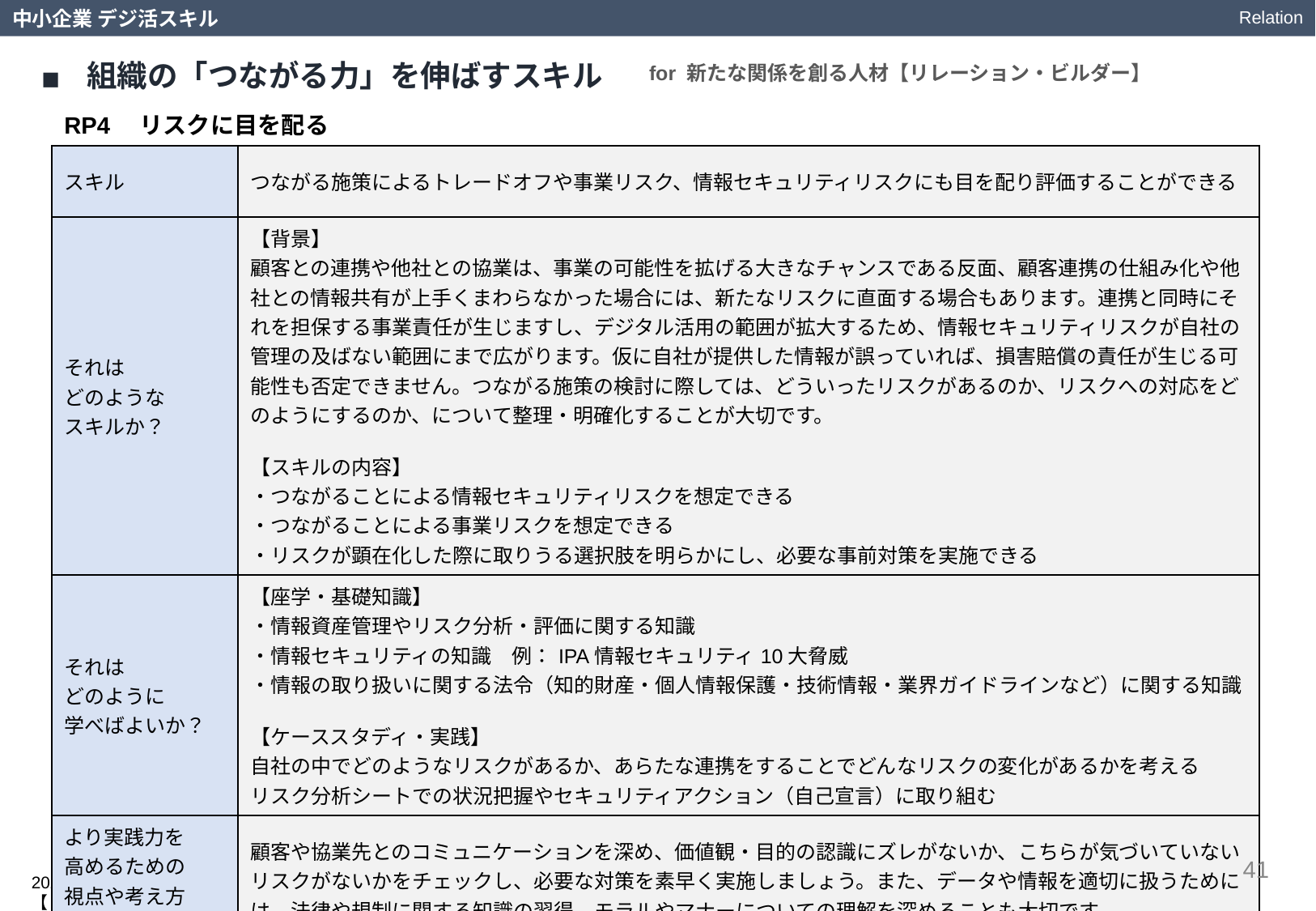

Relation
中小企業 デジ活スキル
組織の「つながる力」を伸ばすスキル
for 新たな関係を創る人材【リレーション・ビルダー】
RP4　リスクに目を配る
| スキル | つながる施策によるトレードオフや事業リスク、情報セキュリティリスクにも目を配り評価することができる |
| --- | --- |
| それは どのような スキルか？ | 【背景】 顧客との連携や他社との協業は、事業の可能性を拡げる大きなチャンスである反面、顧客連携の仕組み化や他社との情報共有が上手くまわらなかった場合には、新たなリスクに直面する場合もあります。連携と同時にそれを担保する事業責任が生じますし、デジタル活用の範囲が拡大するため、情報セキュリティリスクが自社の管理の及ばない範囲にまで広がります。仮に自社が提供した情報が誤っていれば、損害賠償の責任が生じる可能性も否定できません。つながる施策の検討に際しては、どういったリスクがあるのか、リスクへの対応をどのようにするのか、について整理・明確化することが大切です。 【スキルの内容】 ・つながることによる情報セキュリティリスクを想定できる ・つながることによる事業リスクを想定できる ・リスクが顕在化した際に取りうる選択肢を明らかにし、必要な事前対策を実施できる |
| それは どのように 学べばよいか？ | 【座学・基礎知識】 ・情報資産管理やリスク分析・評価に関する知識 ・情報セキュリティの知識　例：IPA情報セキュリティ10大脅威 ・情報の取り扱いに関する法令（知的財産・個人情報保護・技術情報・業界ガイドラインなど）に関する知識 【ケーススタディ・実践】 自社の中でどのようなリスクがあるか、あらたな連携をすることでどんなリスクの変化があるかを考える リスク分析シートでの状況把握やセキュリティアクション（自己宣言）に取り組む |
| より実践力を 高めるための 視点や考え方は？ | 顧客や協業先とのコミュニケーションを深め、価値観・目的の認識にズレがないか、こちらが気づいていないリスクがないかをチェックし、必要な対策を素早く実施しましょう。また、データや情報を適切に扱うためには、法律や規制に関する知識の習得、モラルやマナーについての理解を深めることも大切です。 |
41